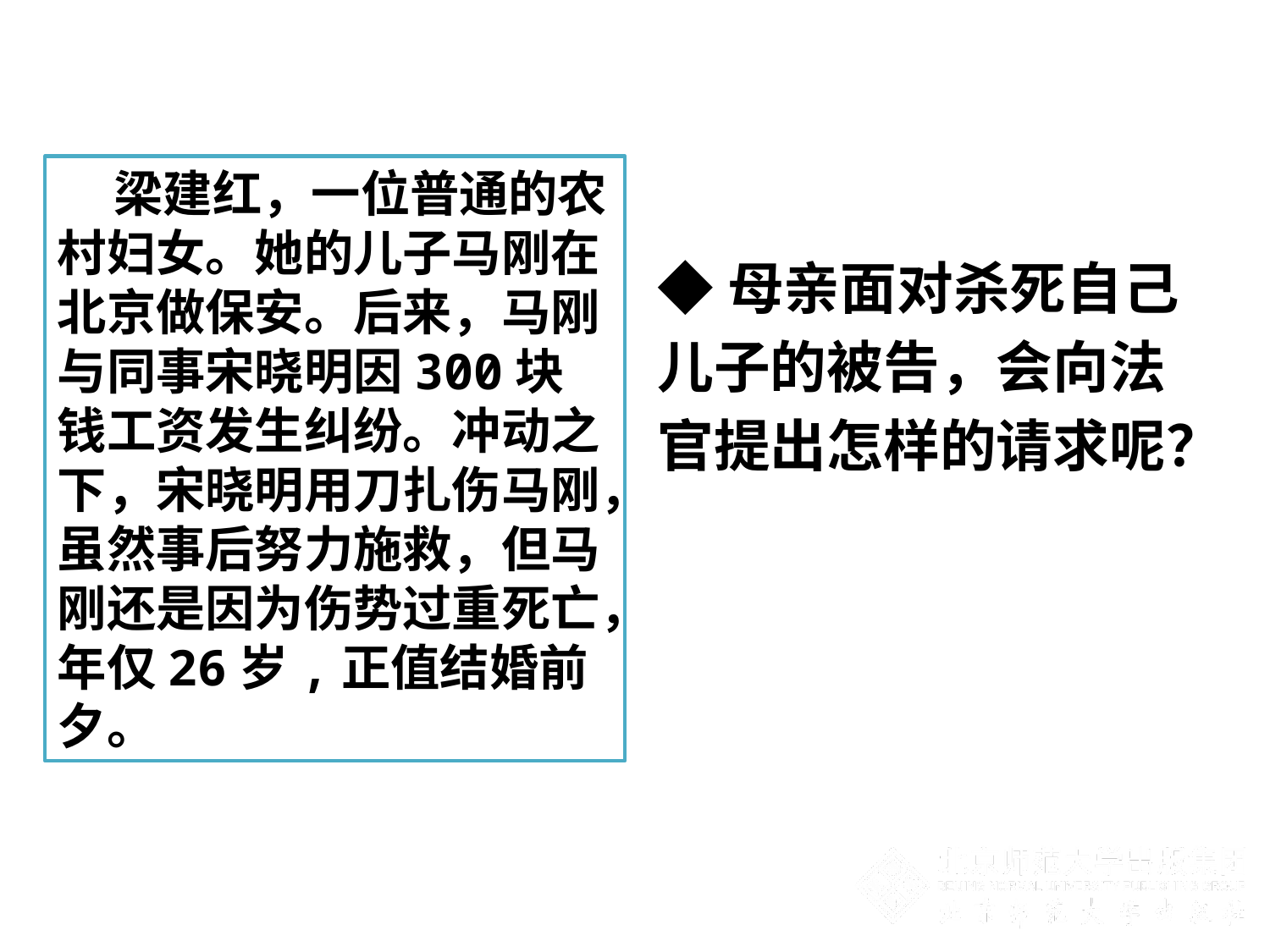

梁建红，一位普通的农村妇女。她的儿子马刚在北京做保安。后来，马刚与同事宋晓明因300块钱工资发生纠纷。冲动之下，宋晓明用刀扎伤马刚，虽然事后努力施救，但马刚还是因为伤势过重死亡，年仅26岁,正值结婚前夕。
◆母亲面对杀死自己
儿子的被告，会向法
官提出怎样的请求呢？